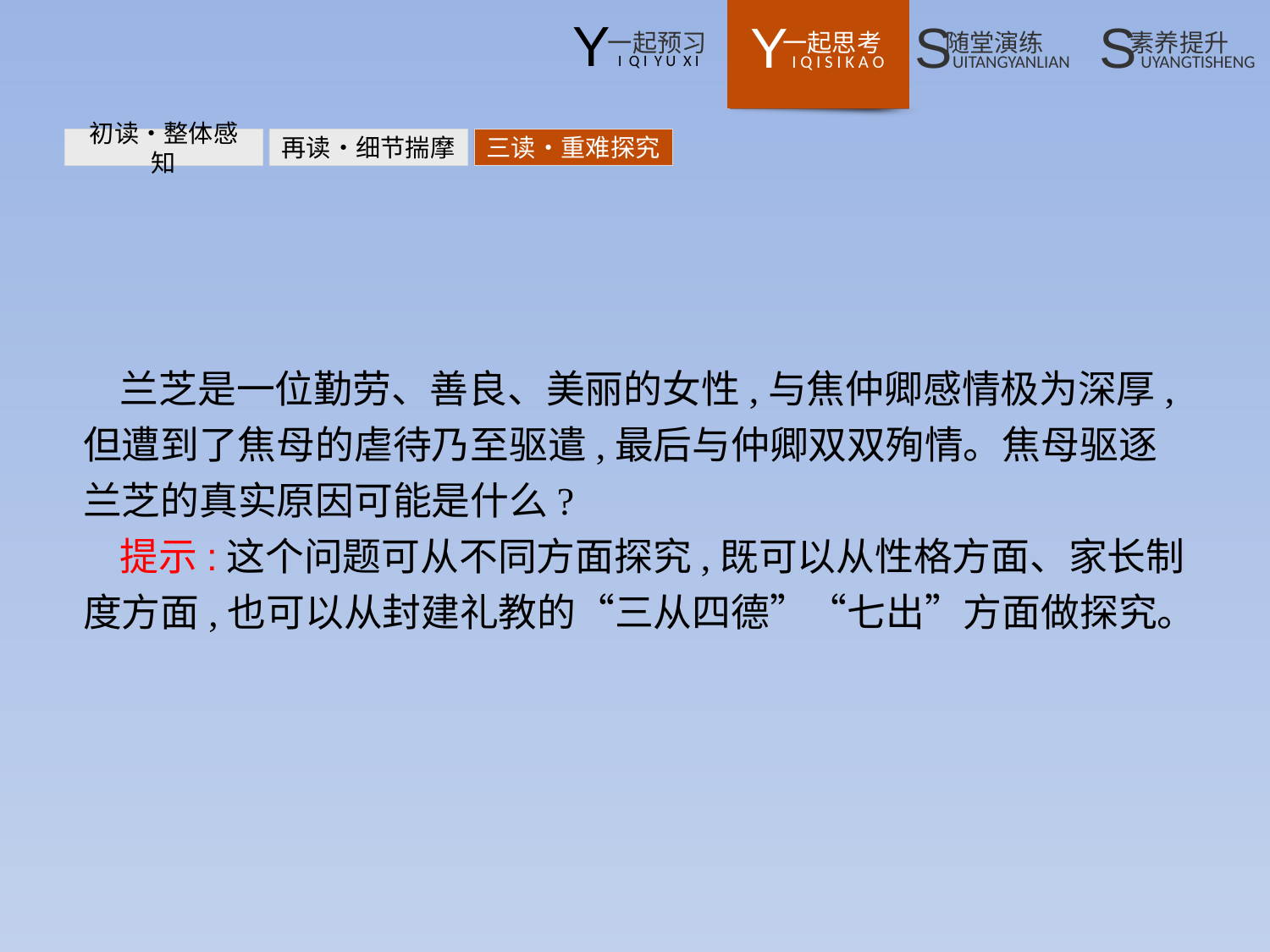

初读•整体感知
再读•细节揣摩
三读•重难探究
兰芝是一位勤劳、善良、美丽的女性,与焦仲卿感情极为深厚,但遭到了焦母的虐待乃至驱遣,最后与仲卿双双殉情。焦母驱逐兰芝的真实原因可能是什么?
提示:这个问题可从不同方面探究,既可以从性格方面、家长制度方面,也可以从封建礼教的“三从四德”“七出”方面做探究。